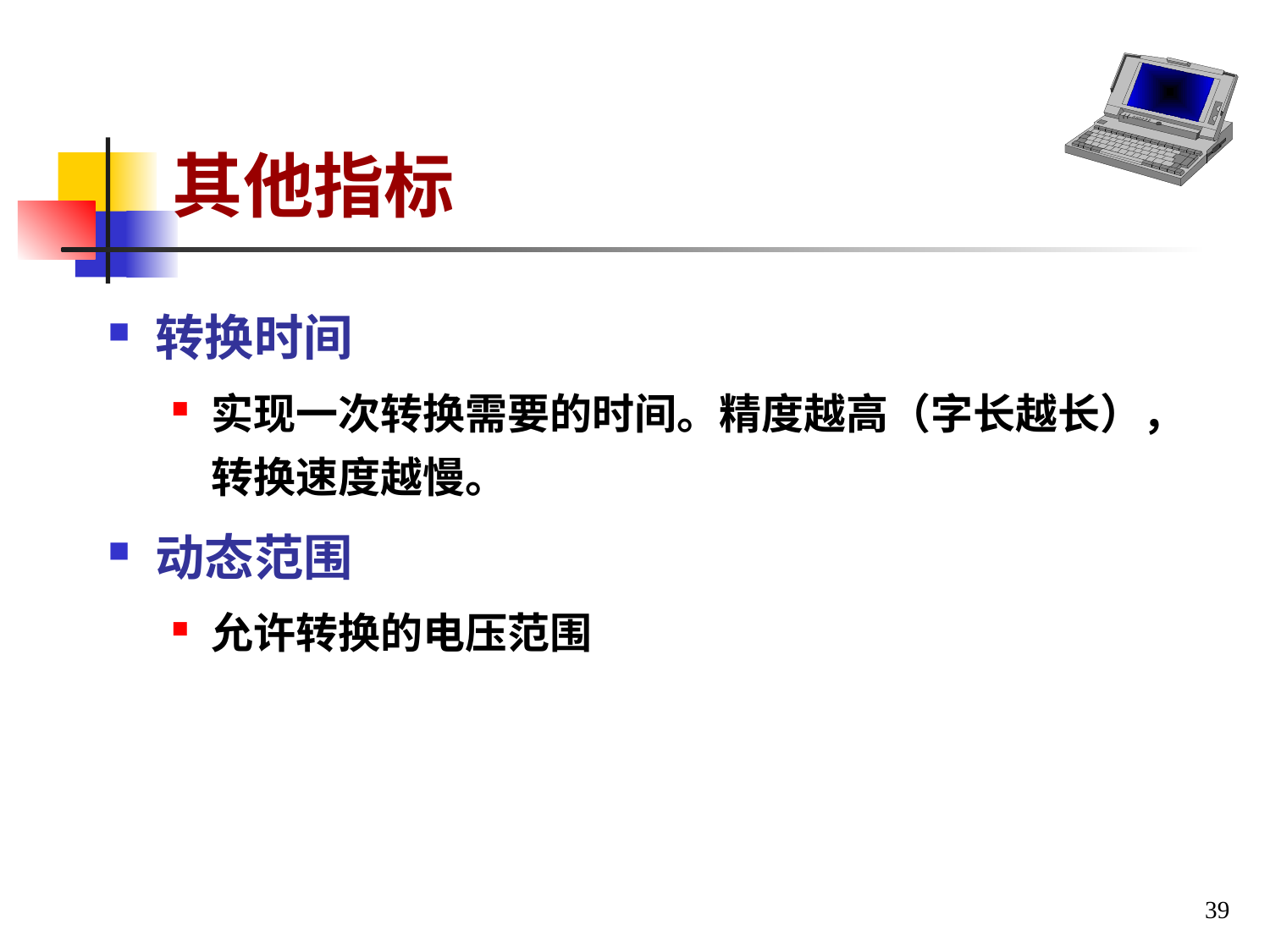

# 其他指标
转换时间
实现一次转换需要的时间。精度越高（字长越长），转换速度越慢。
动态范围
允许转换的电压范围
39